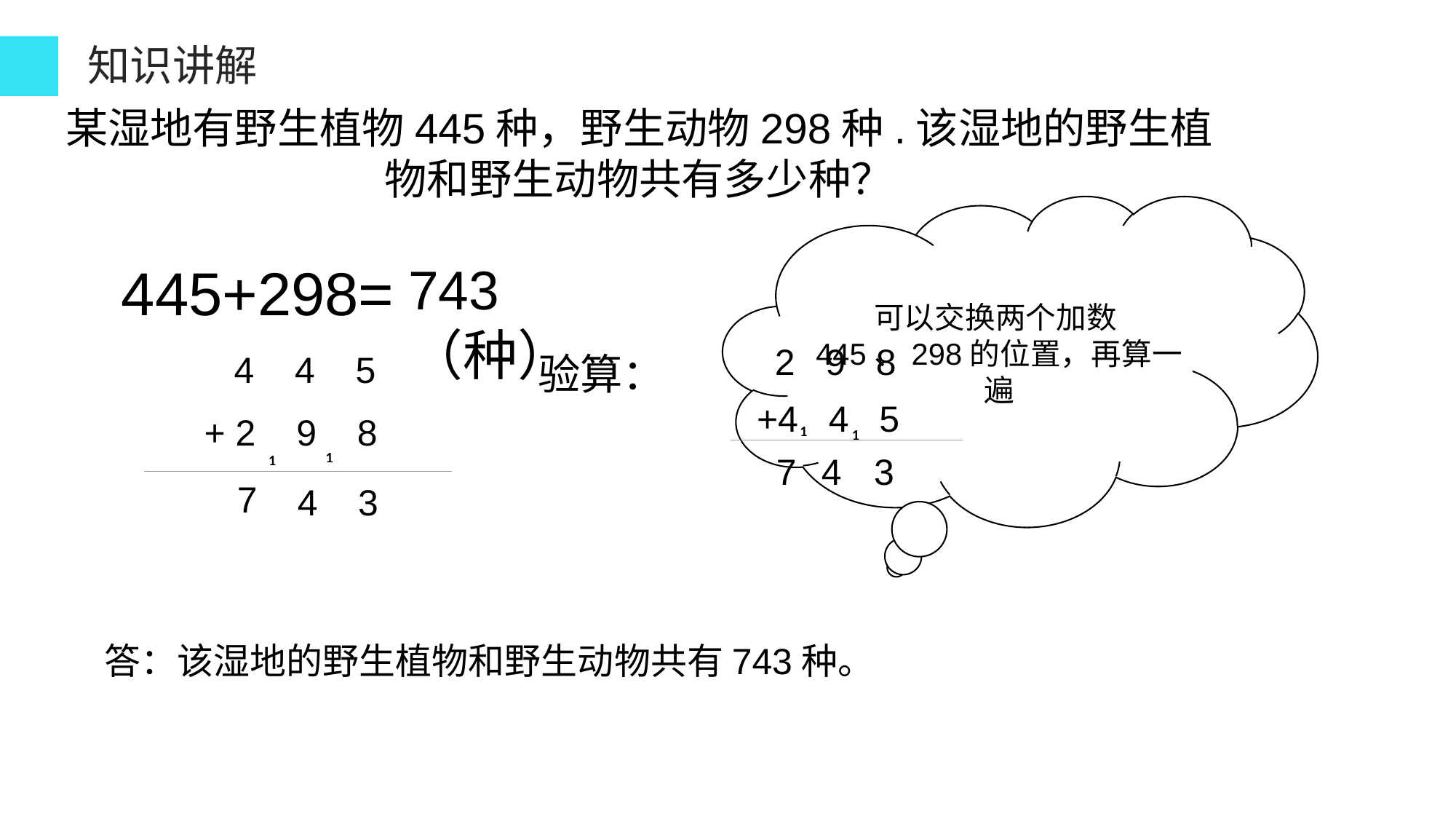

知识讲解

某湿地有野生植物445种，野生动物298种.该湿地的野生植物和野生动物共有多少种？
可以交换两个加数445、298的位置，再算一遍
445+298=
743（种）
  2   9   8
    4    4    5
验算：
  +4   4   5
₁
  + 2    9    8
₁
₁
 3
₁
7
4
3
7
4
答：该湿地的野生植物和野生动物共有743种。